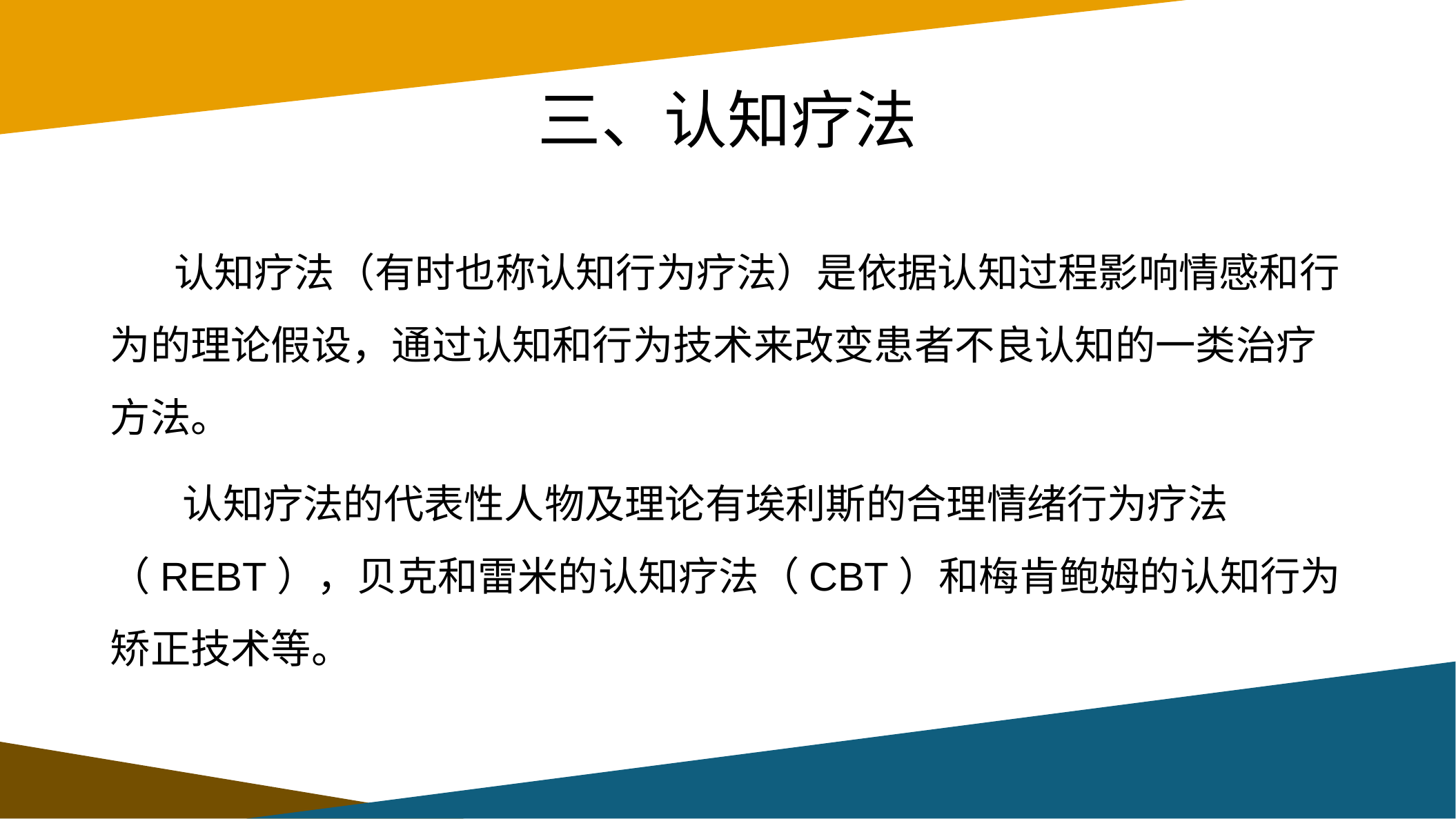

# 三、认知疗法
      认知疗法（有时也称认知行为疗法）是依据认知过程影响情感和行为的理论假设，通过认知和行为技术来改变患者不良认知的一类治疗方法。
       认知疗法的代表性人物及理论有埃利斯的合理情绪行为疗法（REBT），贝克和雷米的认知疗法（CBT）和梅肯鲍姆的认知行为矫正技术等。